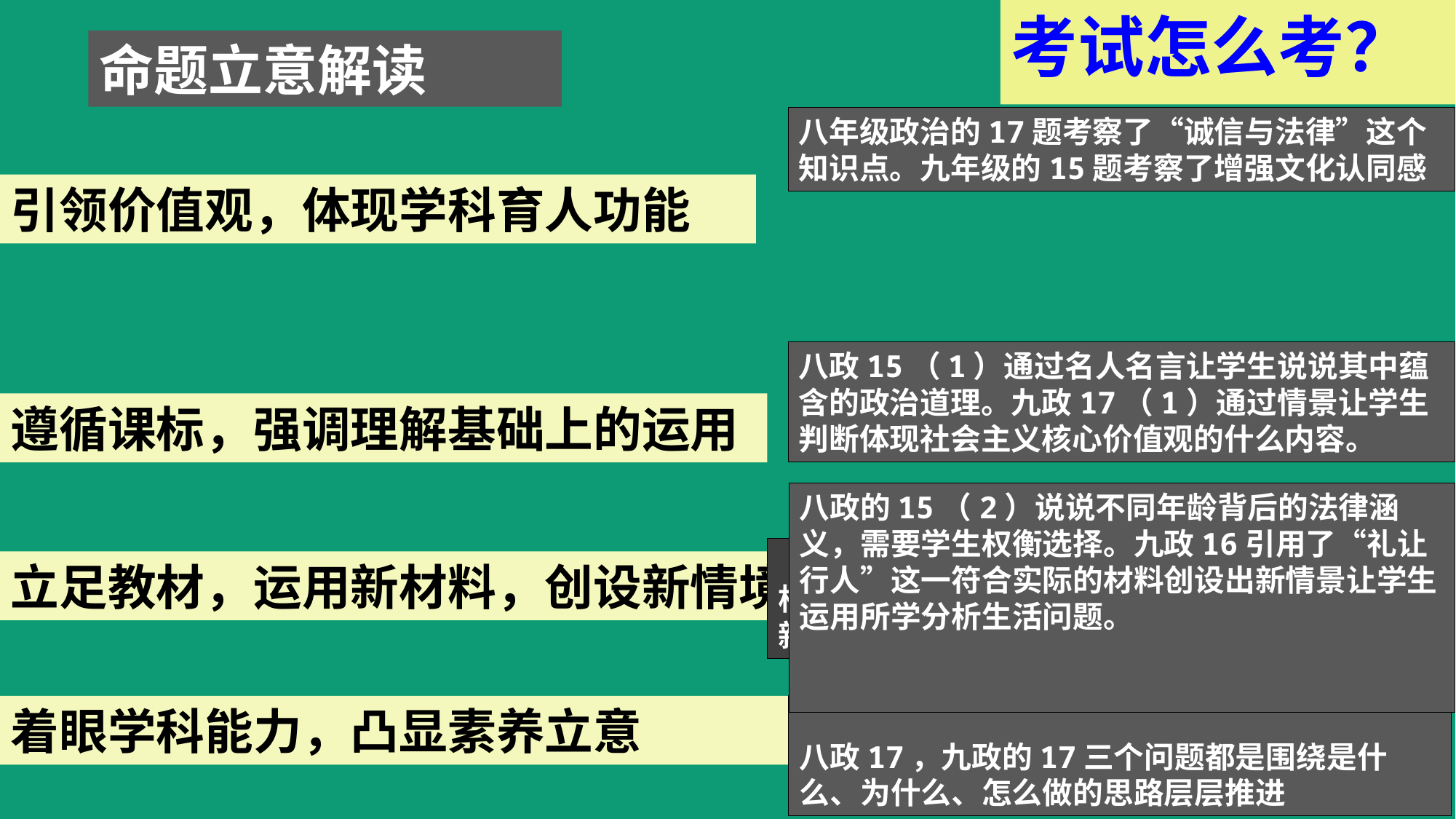

考试怎么考？

命题立意解读
八年级政治的17题考察了“诚信与法律”这个知识点。九年级的15题考察了增强文化认同感
引领价值观，体现学科育人功能
八政15（1）通过名人名言让学生说说其中蕴含的政治道理。九政17（1）通过情景让学生判断体现社会主义核心价值观的什么内容。
遵循课标，强调理解基础上的运用

八政的15（2）说说不同年龄背后的法律涵义，需要学生权衡选择。九政16引用了“礼让行人”这一符合实际的材料创设出新情景让学生运用所学分析生活问题。

根据已知（学生掌握的知识）说明未知（新材料新情境）——尊重教材、尊重教师、尊重学生、
立足教材，运用新材料，创设新情境

八政17，九政的17三个问题都是围绕是什么、为什么、怎么做的思路层层推进
着眼学科能力，凸显素养立意